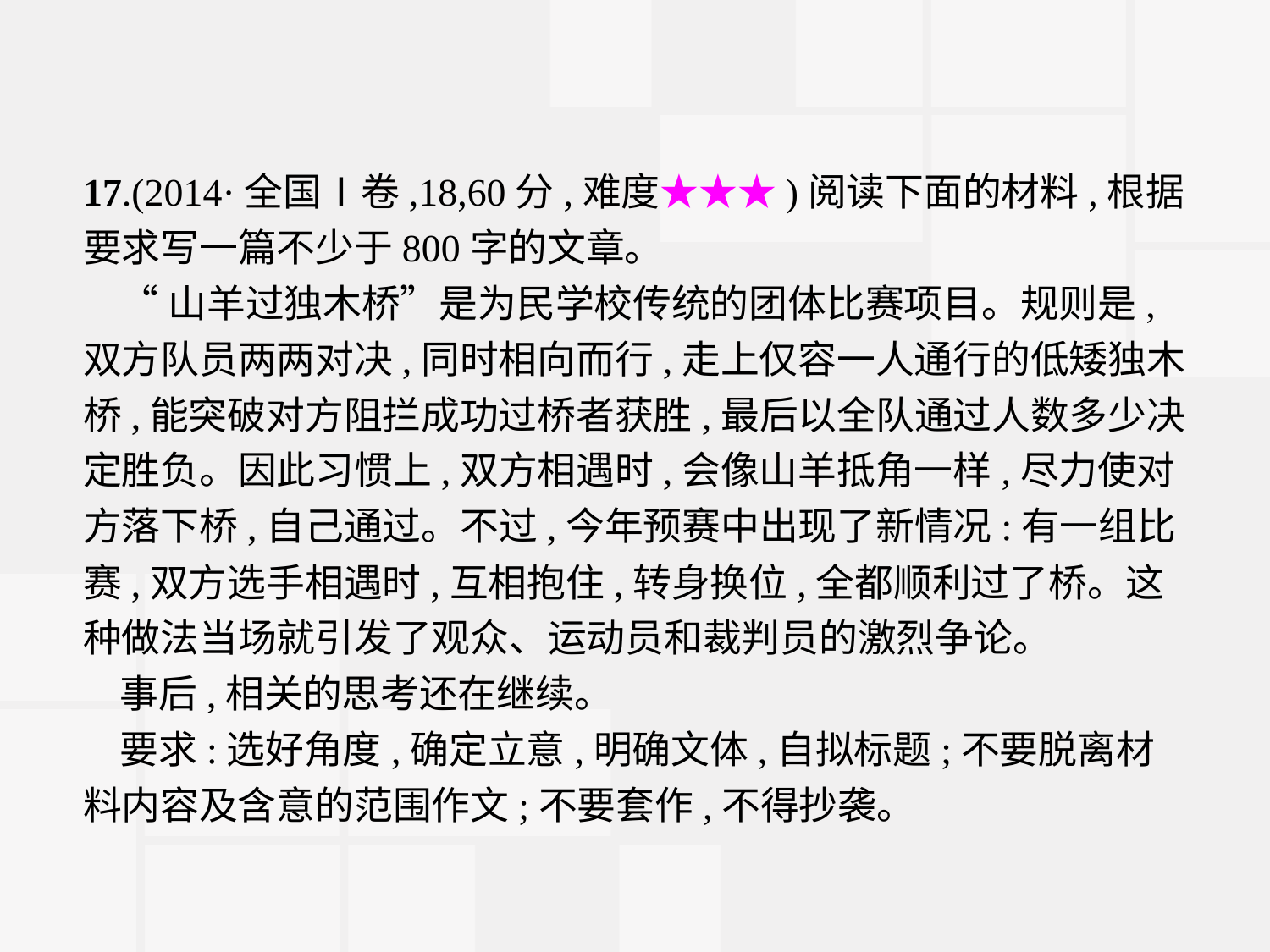

17.(2014·全国Ⅰ卷,18,60分,难度★★★)阅读下面的材料,根据要求写一篇不少于800字的文章。
“山羊过独木桥”是为民学校传统的团体比赛项目。规则是,双方队员两两对决,同时相向而行,走上仅容一人通行的低矮独木桥,能突破对方阻拦成功过桥者获胜,最后以全队通过人数多少决定胜负。因此习惯上,双方相遇时,会像山羊抵角一样,尽力使对方落下桥,自己通过。不过,今年预赛中出现了新情况:有一组比赛,双方选手相遇时,互相抱住,转身换位,全都顺利过了桥。这种做法当场就引发了观众、运动员和裁判员的激烈争论。
事后,相关的思考还在继续。
要求:选好角度,确定立意,明确文体,自拟标题;不要脱离材料内容及含意的范围作文;不要套作,不得抄袭。